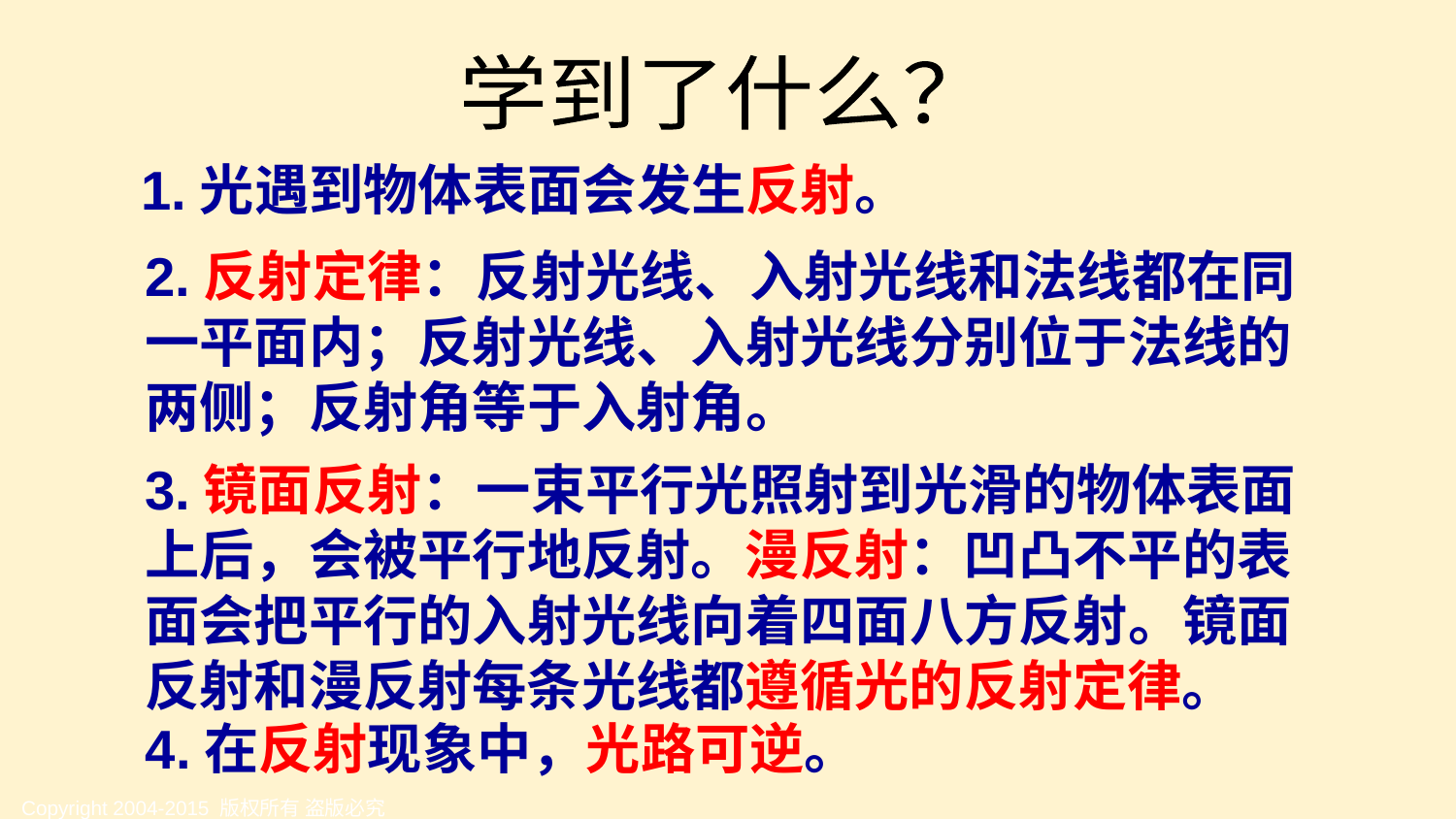

学到了什么？
1.光遇到物体表面会发生反射。
2.反射定律：反射光线、入射光线和法线都在同一平面内；反射光线、入射光线分别位于法线的两侧；反射角等于入射角。
3.镜面反射：一束平行光照射到光滑的物体表面上后，会被平行地反射。漫反射：凹凸不平的表面会把平行的入射光线向着四面八方反射。镜面反射和漫反射每条光线都遵循光的反射定律。
4.在反射现象中，光路可逆。